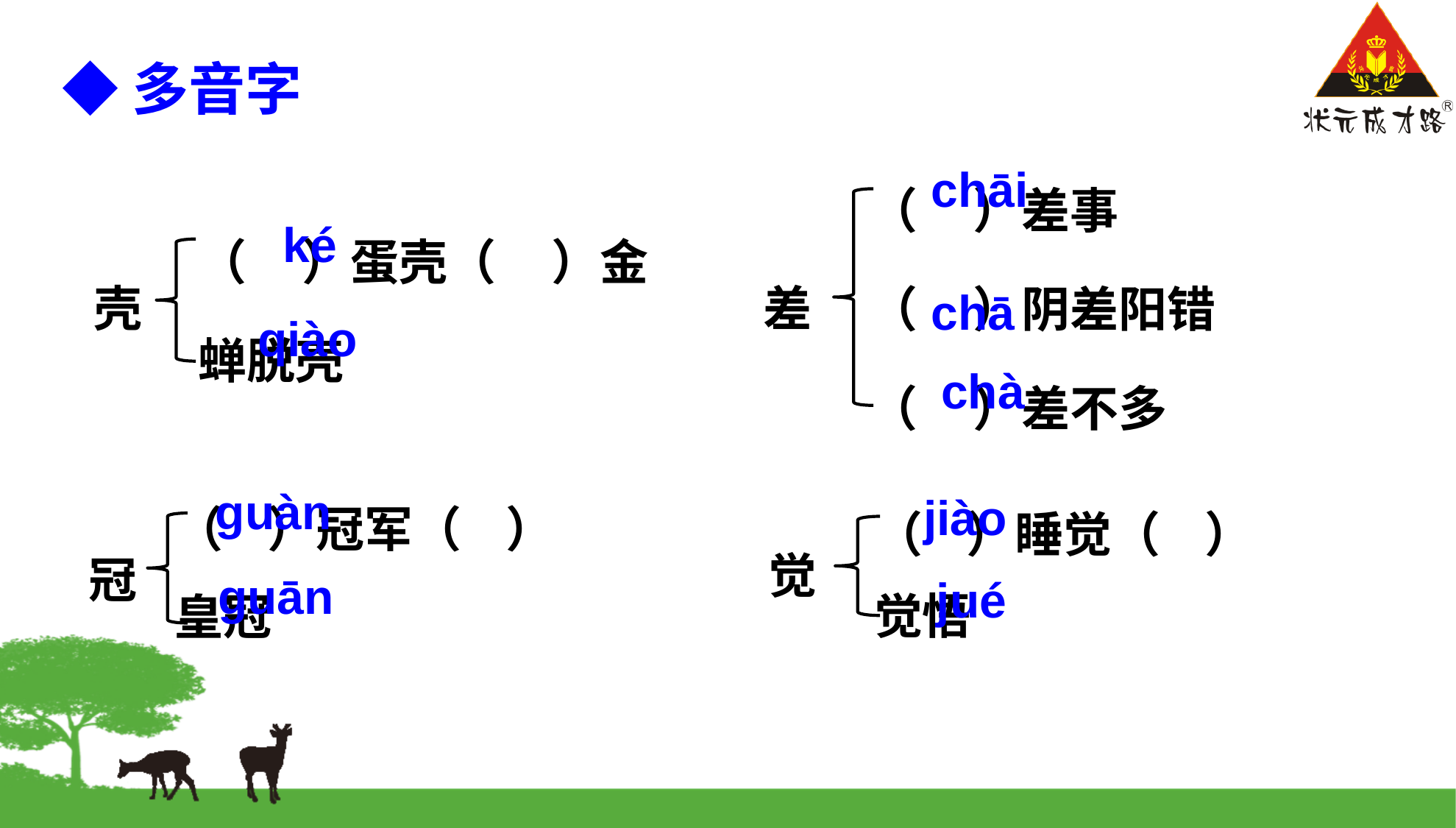

◆多音字
（     ）差事
（     ）阴差阳错
（     ）差不多
chāi
（     ）蛋壳（     ）金蝉脱壳

ké

壳
差
chā
qiào
chà
（    ）冠军（    ）皇冠
（    ）睡觉（    ）觉悟
ɡuàn
jiào
觉

冠

ɡuān
jué